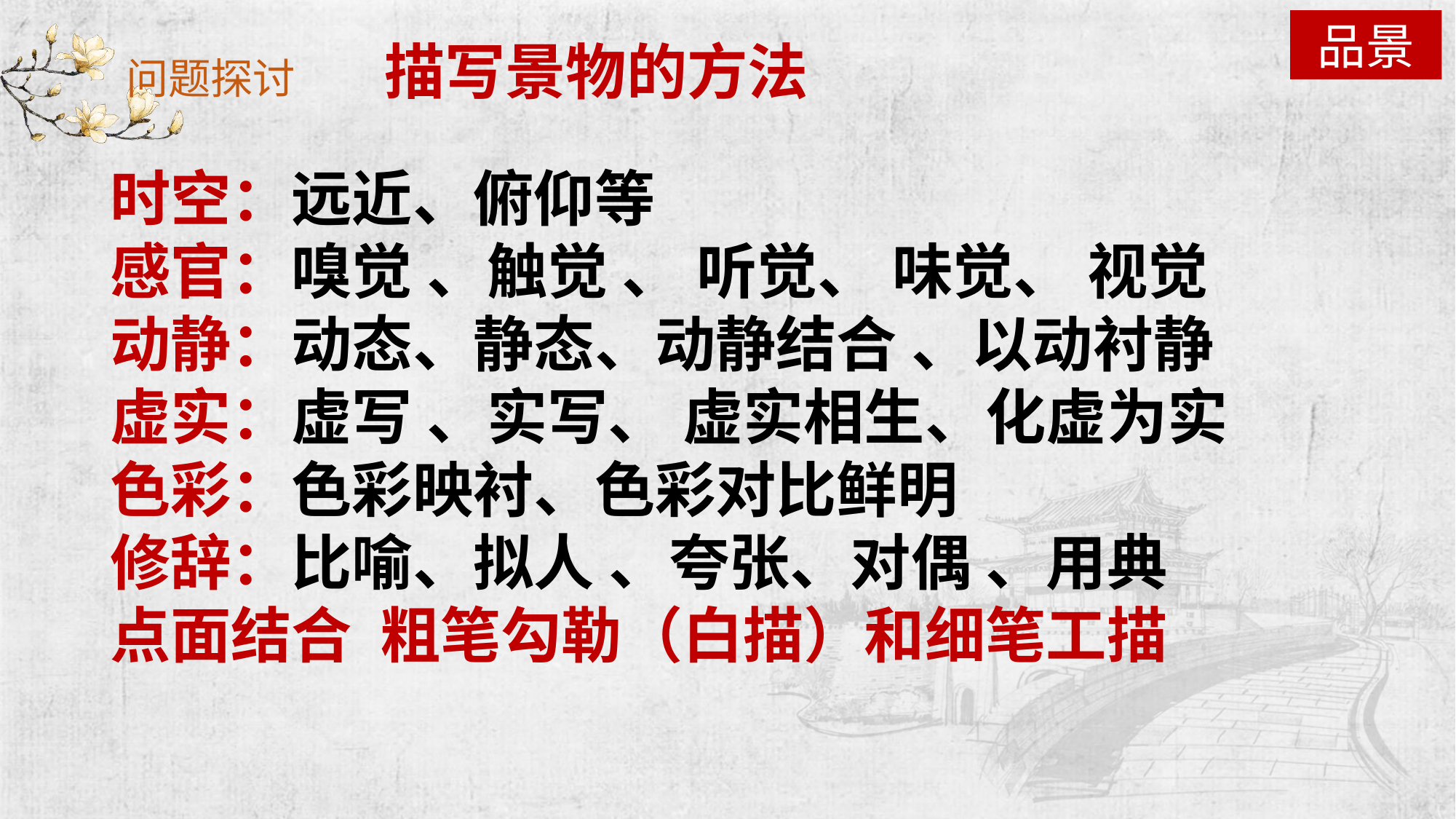

品景
描写景物的方法
问题探讨
时空：远近、俯仰等
感官：嗅觉 、触觉 、 听觉、 味觉、 视觉
动静：动态、静态、动静结合 、以动衬静
虚实：虚写 、实写、 虚实相生、化虚为实
色彩：色彩映衬、色彩对比鲜明
修辞：比喻、拟人 、夸张、对偶 、用典
点面结合  粗笔勾勒（白描）和细笔工描